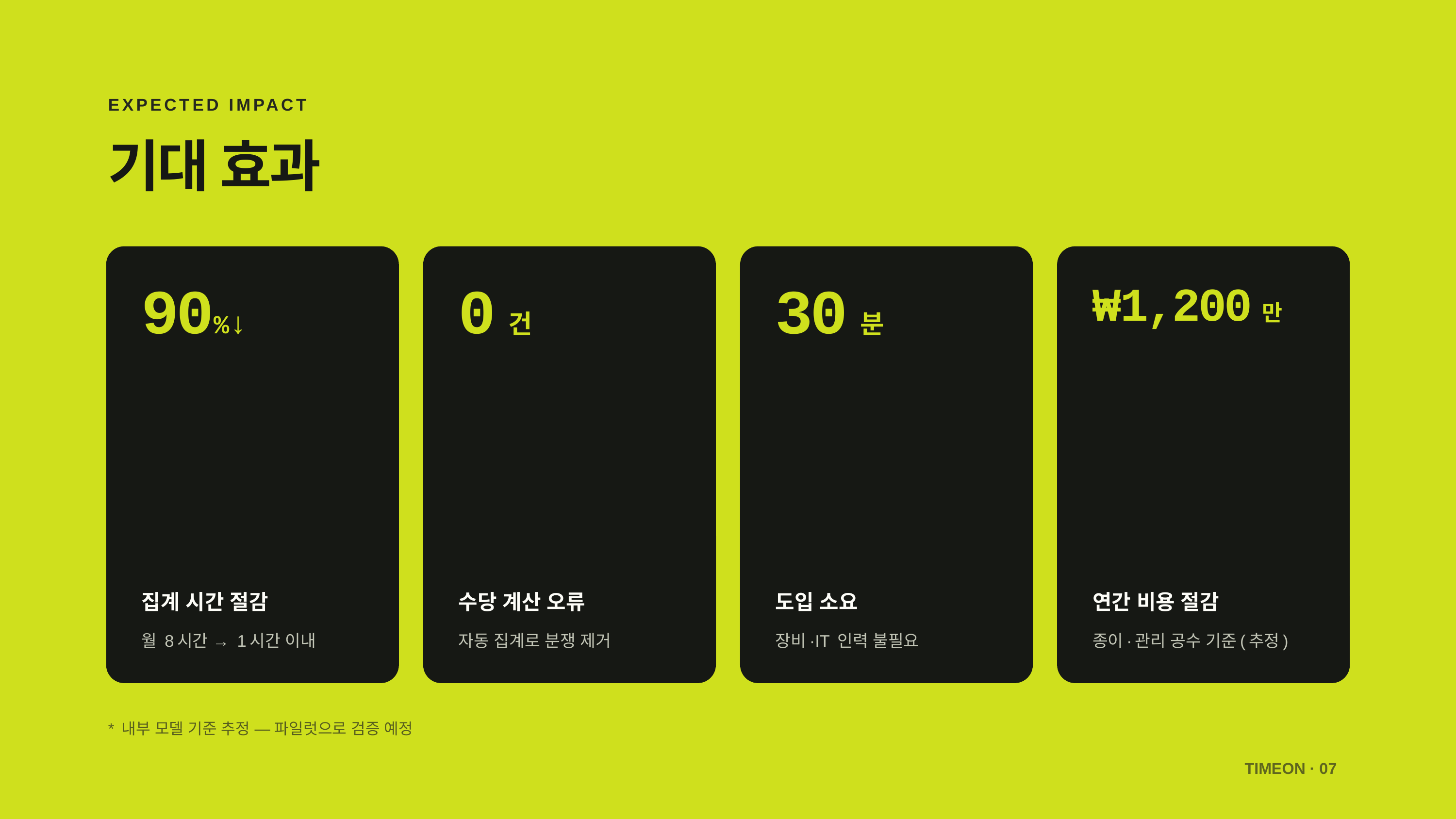

EXPECTED IMPACT
기대 효과

90%↓
0건
30분
₩1,200만
집계 시간 절감
수당 계산 오류
도입 소요
연간 비용 절감
월 8시간 → 1시간 이내
자동 집계로 분쟁 제거
장비·IT 인력 불필요
종이·관리 공수 기준(추정)
* 내부 모델 기준 추정 — 파일럿으로 검증 예정
TIMEON · 07